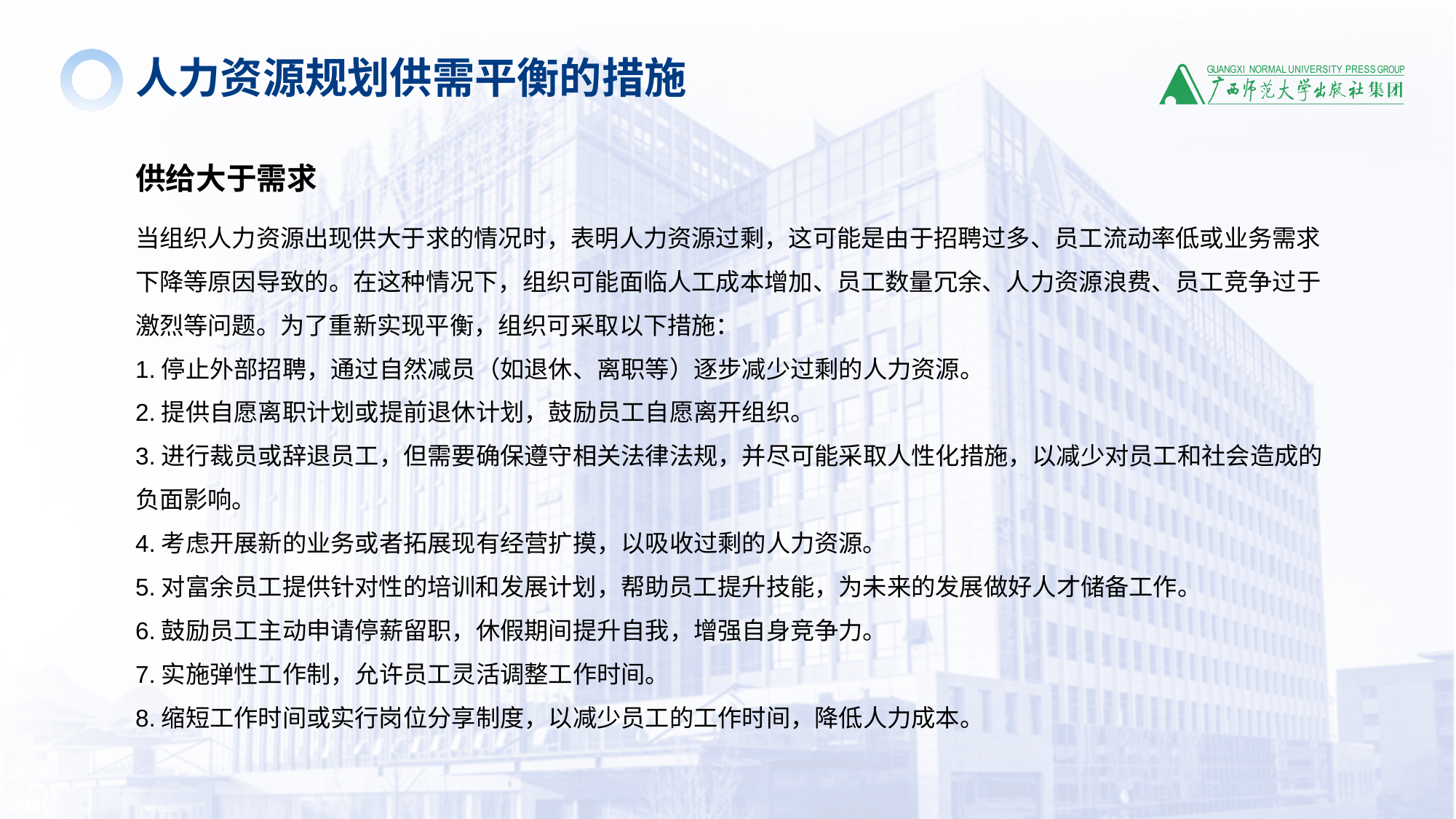

人力资源规划供需平衡的措施

供给大于需求
当组织人力资源出现供大于求的情况时，表明人力资源过剩，这可能是由于招聘过多、员工流动率低或业务需求下降等原因导致的。在这种情况下，组织可能面临人工成本增加、员工数量冗余、人力资源浪费、员工竞争过于激烈等问题。为了重新实现平衡，组织可采取以下措施：
1.停止外部招聘，通过自然减员（如退休、离职等）逐步减少过剩的人力资源。
2.提供自愿离职计划或提前退休计划，鼓励员工自愿离开组织。
3.进行裁员或辞退员工，但需要确保遵守相关法律法规，并尽可能采取人性化措施，以减少对员工和社会造成的负面影响。
4.考虑开展新的业务或者拓展现有经营扩摸，以吸收过剩的人力资源。
5.对富余员工提供针对性的培训和发展计划，帮助员工提升技能，为未来的发展做好人才储备工作。
6.鼓励员工主动申请停薪留职，休假期间提升自我，增强自身竞争力。
7.实施弹性工作制，允许员工灵活调整工作时间。
8.缩短工作时间或实行岗位分享制度，以减少员工的工作时间，降低人力成本。